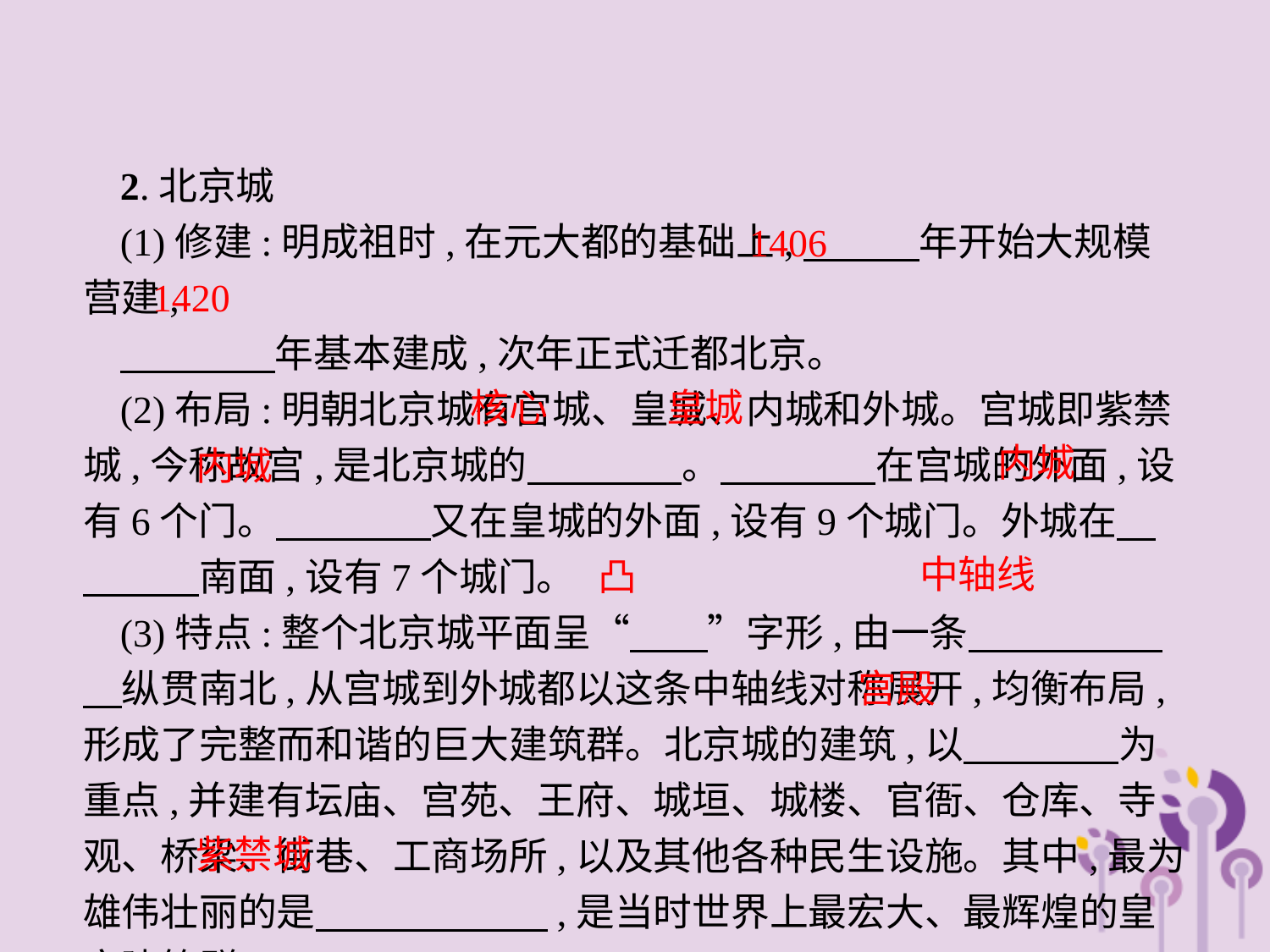

2.北京城
(1)修建:明成祖时,在元大都的基础上,　　　年开始大规模营建,
　　　　年基本建成,次年正式迁都北京。
(2)布局:明朝北京城有宫城、皇城、内城和外城。宫城即紫禁城,今称故宫,是北京城的　　　　。　　　　在宫城的外面,设有6个门。　　　　又在皇城的外面,设有9个城门。外城在　　　　南面,设有7个城门。
(3)特点:整个北京城平面呈“　　”字形,由一条　　　　　　纵贯南北,从宫城到外城都以这条中轴线对称展开,均衡布局,形成了完整而和谐的巨大建筑群。北京城的建筑,以　　　　为重点,并建有坛庙、宫苑、王府、城垣、城楼、官衙、仓库、寺观、桥梁、街巷、工商场所,以及其他各种民生设施。其中,最为雄伟壮丽的是　　　　　　,是当时世界上最宏大、最辉煌的皇家建筑群。
1406
1420
核心
皇城
内城
内城
中轴线
凸
宫殿
紫禁城